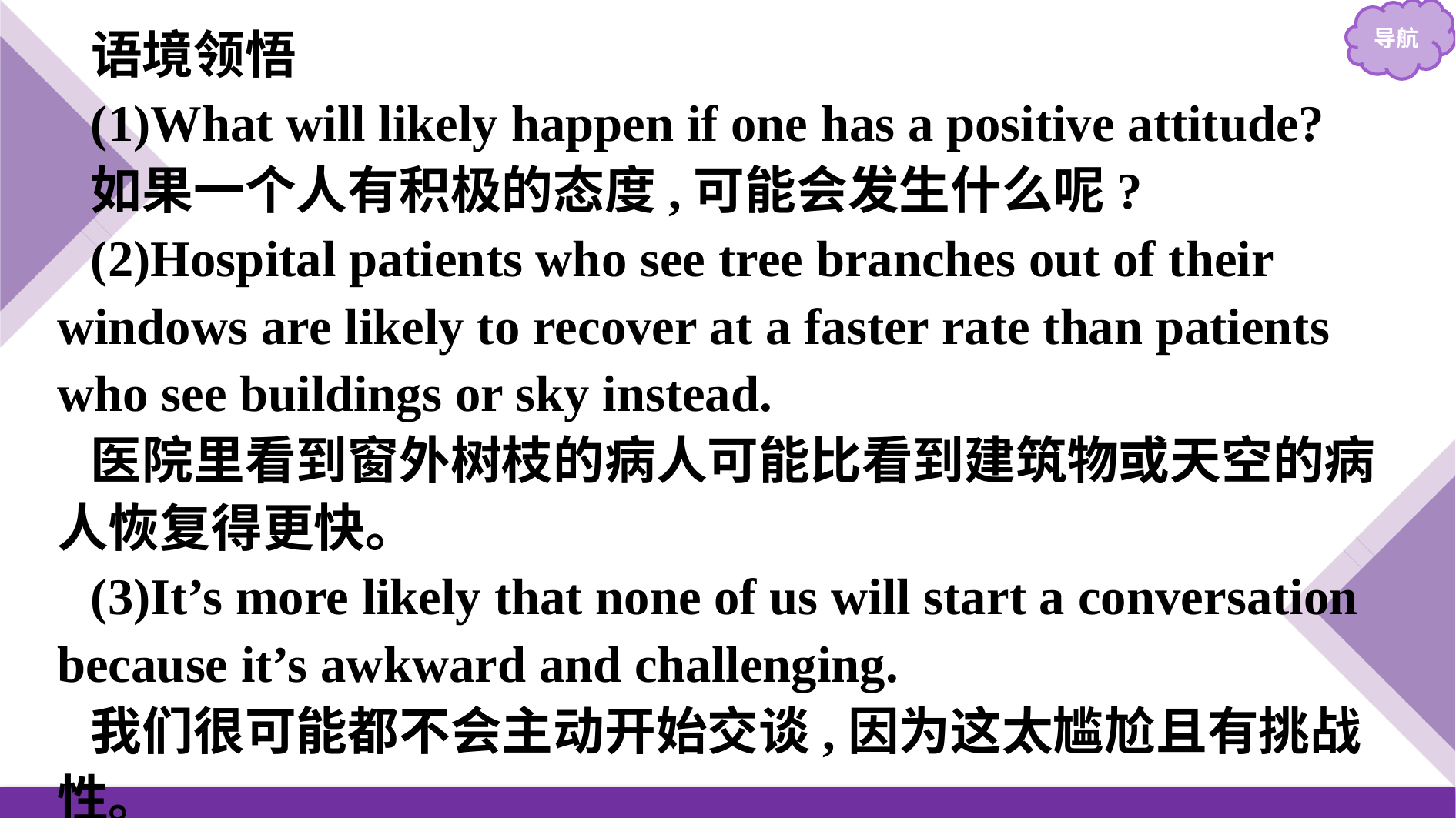

语境领悟
(1)What will likely happen if one has a positive attitude?
如果一个人有积极的态度,可能会发生什么呢?
(2)Hospital patients who see tree branches out of their windows are likely to recover at a faster rate than patients who see buildings or sky instead.
医院里看到窗外树枝的病人可能比看到建筑物或天空的病人恢复得更快。
(3)It’s more likely that none of us will start a conversation because it’s awkward and challenging.
我们很可能都不会主动开始交谈,因为这太尴尬且有挑战性。